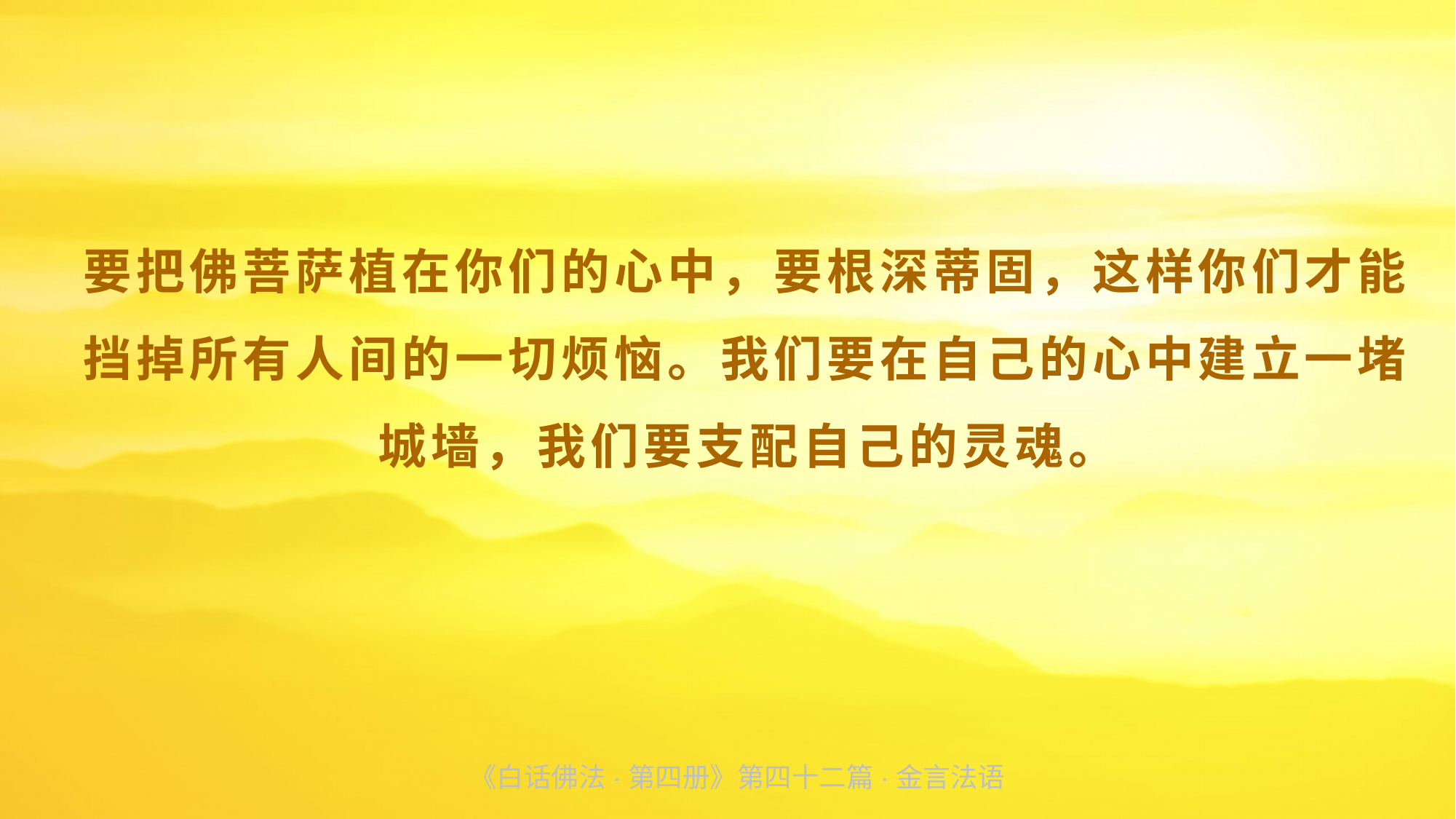

要把佛菩萨植在你们的心中，要根深蒂固，这样你们才能挡掉所有人间的一切烦恼。我们要在自己的心中建立一堵城墙，我们要支配自己的灵魂。
  《白话佛法·第四册》第四十二篇·金言法语